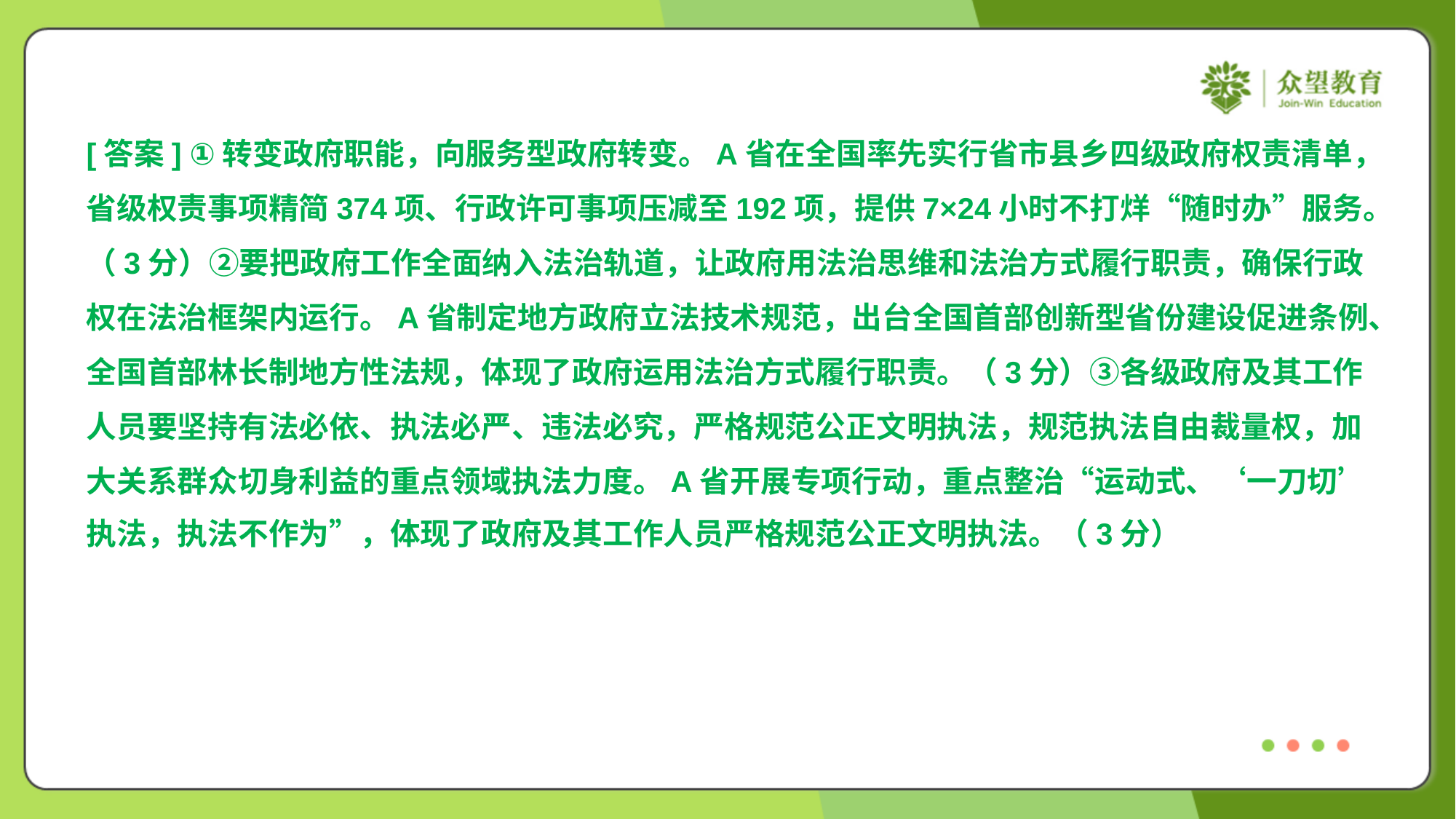

[答案] ①转变政府职能，向服务型政府转变。A省在全国率先实行省市县乡四级政府权责清单，
省级权责事项精简374项、行政许可事项压减至192项，提供7×24小时不打烊“随时办”服务。
（3分）②要把政府工作全面纳入法治轨道，让政府用法治思维和法治方式履行职责，确保行政
权在法治框架内运行。A省制定地方政府立法技术规范，出台全国首部创新型省份建设促进条例、
全国首部林长制地方性法规，体现了政府运用法治方式履行职责。（3分）③各级政府及其工作
人员要坚持有法必依、执法必严、违法必究，严格规范公正文明执法，规范执法自由裁量权，加
大关系群众切身利益的重点领域执法力度。A省开展专项行动，重点整治“运动式、‘一刀切’
执法，执法不作为”，体现了政府及其工作人员严格规范公正文明执法。（3分）